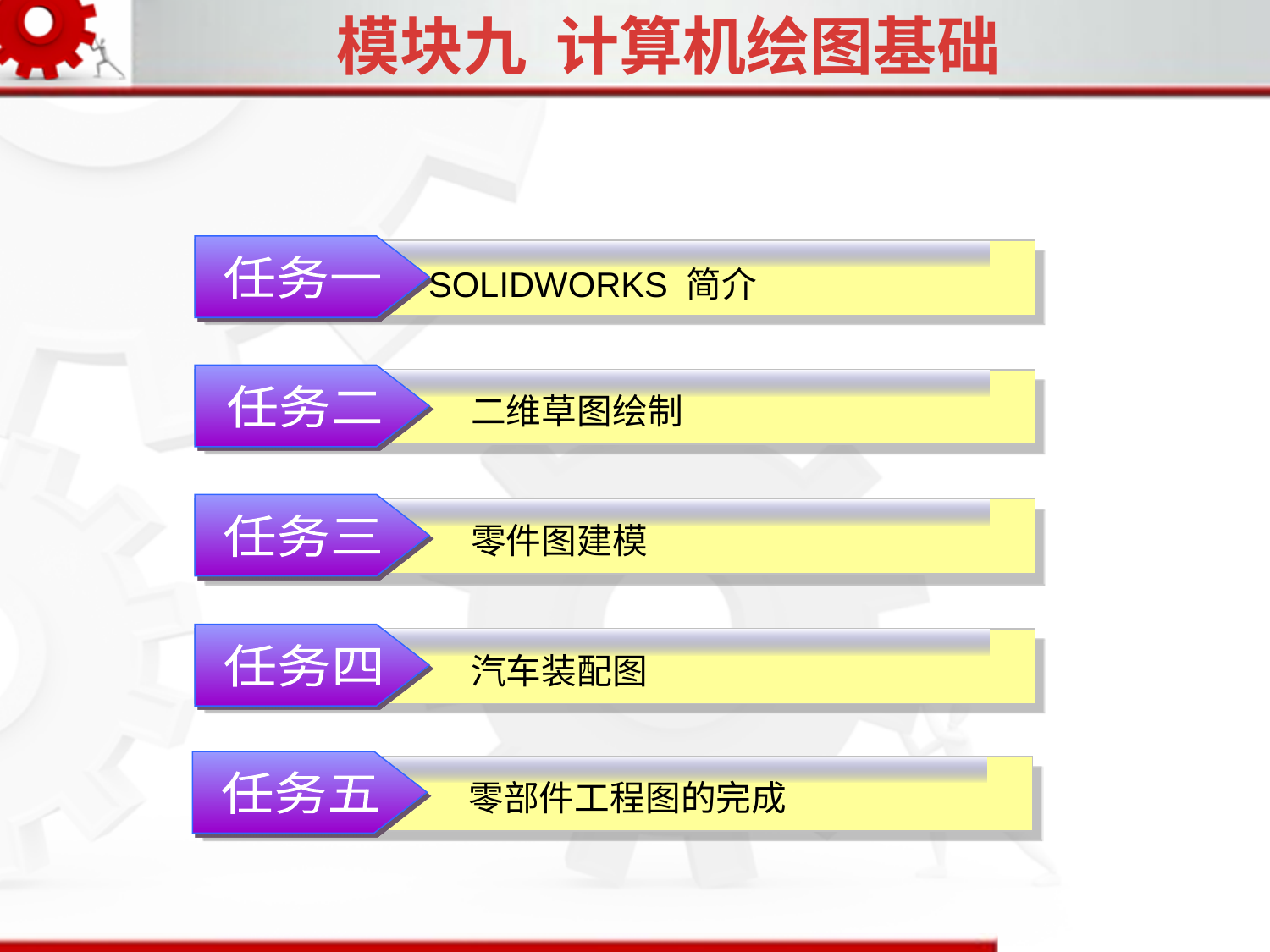

模块九  计算机绘图基础

任务一
SOLIDWORKS 简介

二维草图绘制
任务二

零件图建模
任务三

汽车装配图
任务四

零部件工程图的完成
任务五